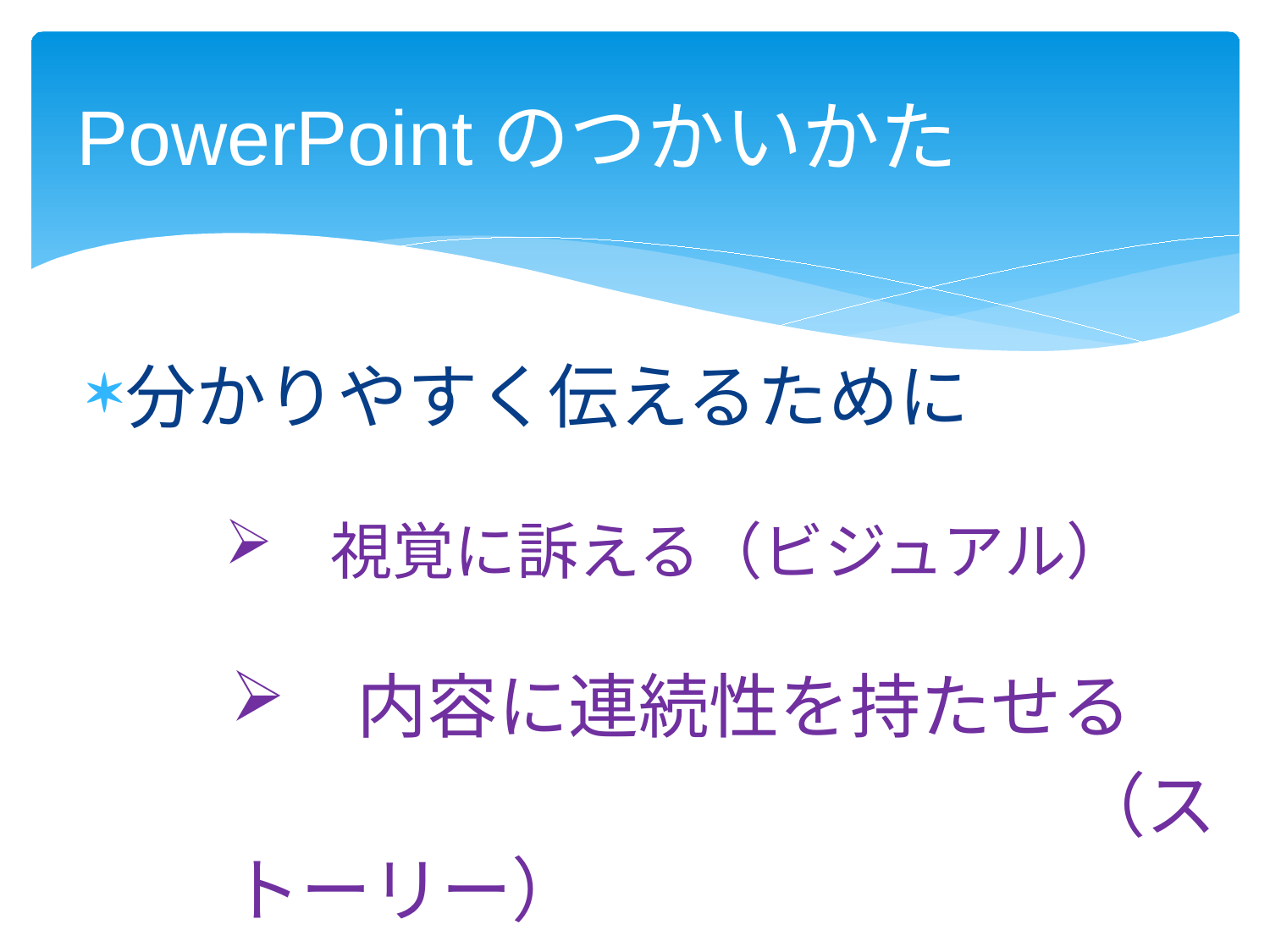

# PowerPointのつかいかた
分かりやすく伝えるために

　視覚に訴える（ビジュアル）

　内容に連続性を持たせる
　　　　　　　　　　　　（ストーリー）